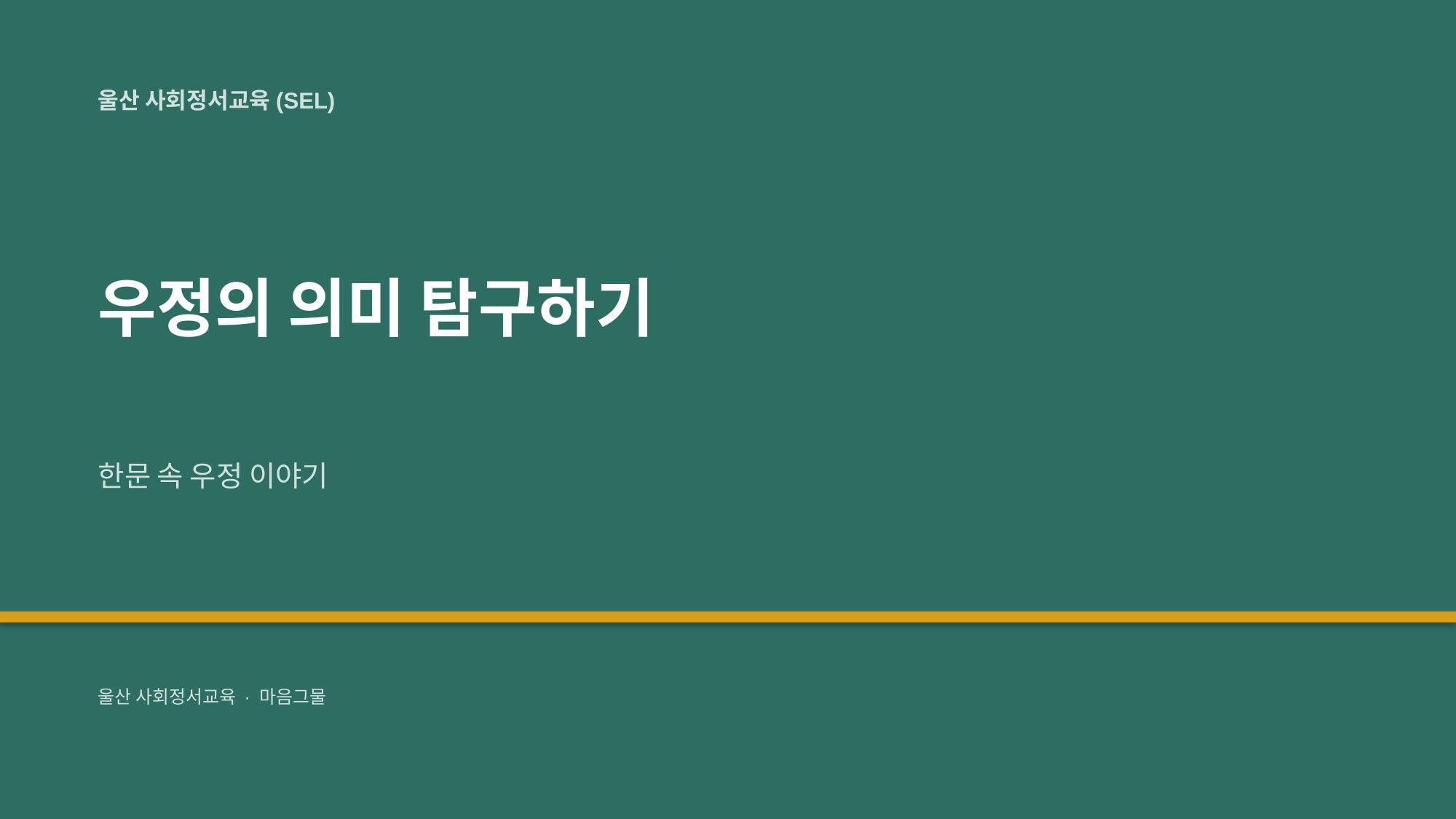

울산 사회정서교육(SEL)
우정의 의미 탐구하기
한문 속 우정 이야기

울산 사회정서교육 · 마음그물